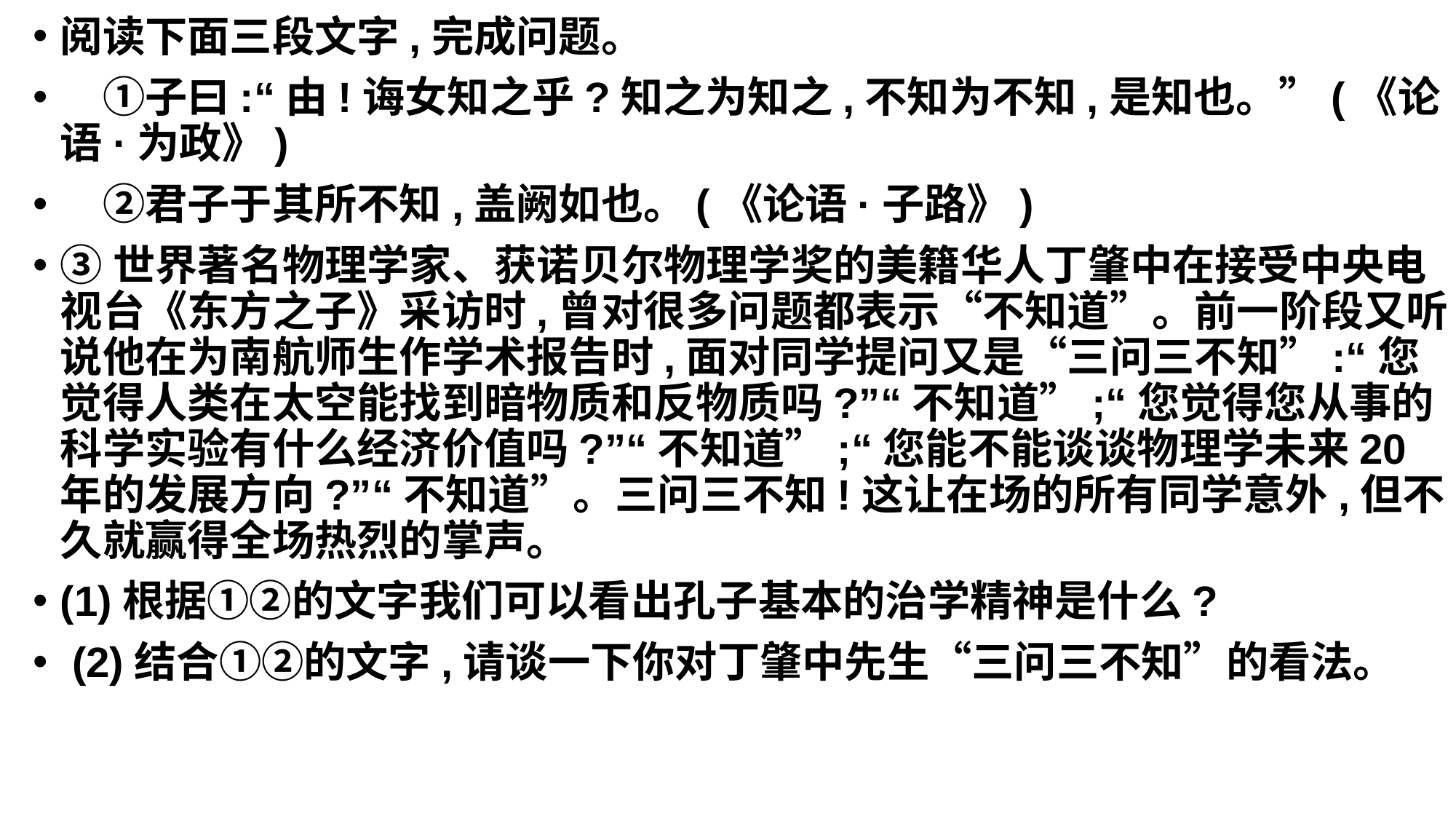

阅读下面三段文字,完成问题。
　①子曰:“由!诲女知之乎?知之为知之,不知为不知,是知也。”(《论语·为政》)
　②君子于其所不知,盖阙如也。(《论语·子路》)
③世界著名物理学家、获诺贝尔物理学奖的美籍华人丁肇中在接受中央电视台《东方之子》采访时,曾对很多问题都表示“不知道”。前一阶段又听说他在为南航师生作学术报告时,面对同学提问又是“三问三不知”:“您觉得人类在太空能找到暗物质和反物质吗?”“不知道”;“您觉得您从事的科学实验有什么经济价值吗?”“不知道”;“您能不能谈谈物理学未来20年的发展方向?”“不知道”。三问三不知!这让在场的所有同学意外,但不久就赢得全场热烈的掌声。
(1)根据①②的文字我们可以看出孔子基本的治学精神是什么?
 (2)结合①②的文字,请谈一下你对丁肇中先生“三问三不知”的看法。
#